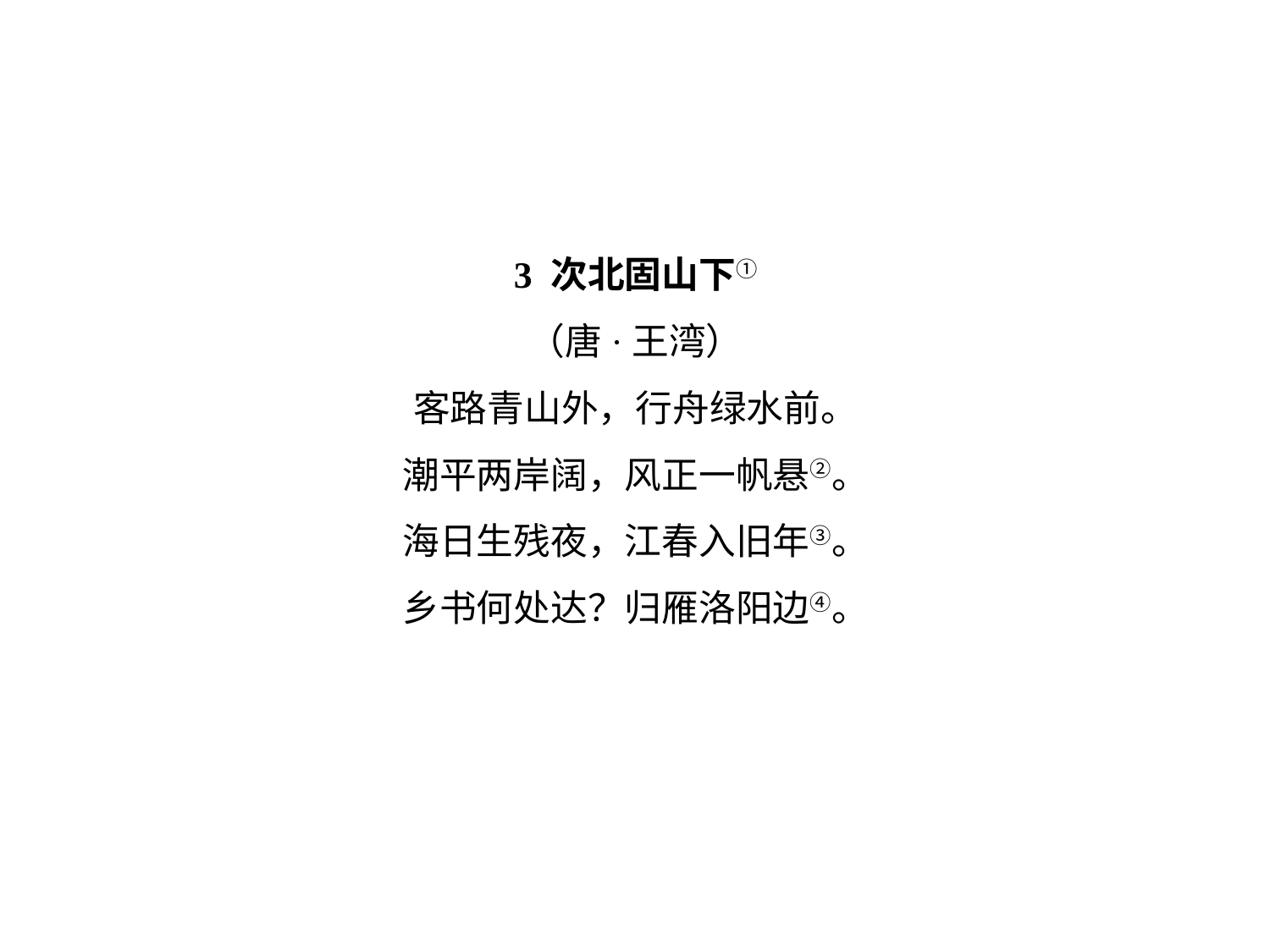

3 次北固山下①
（唐·王湾）
客路青山外，行舟绿水前。
潮平两岸阔，风正一帆悬②。
海日生残夜，江春入旧年③。
乡书何处达？归雁洛阳边④。